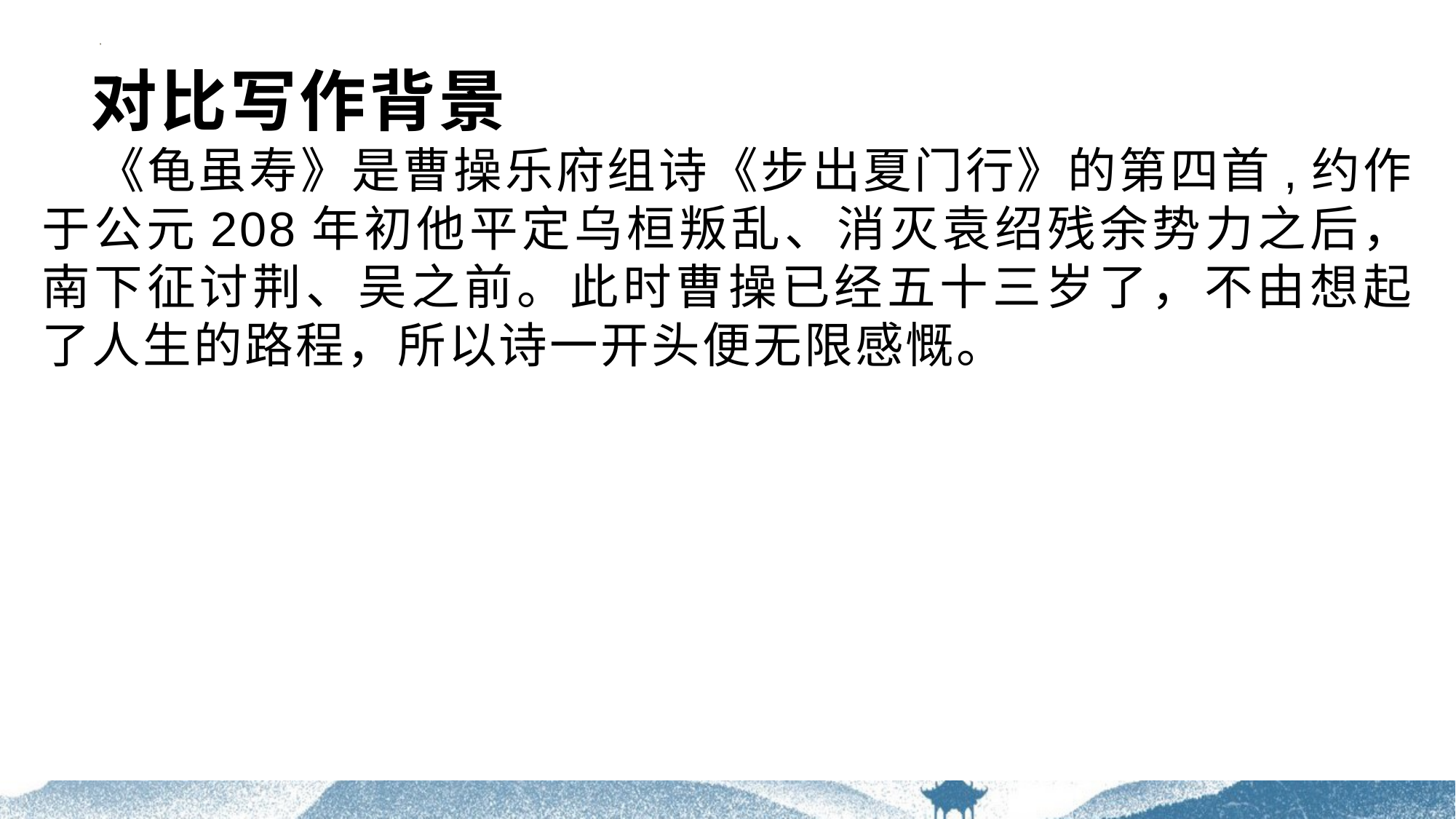

# 对比写作背景
《龟虽寿》是曹操乐府组诗《步出夏门行》的第四首,约作于公元208年初他平定乌桓叛乱、消灭袁绍残余势力之后，南下征讨荆、吴之前。此时曹操已经五十三岁了，不由想起了人生的路程，所以诗一开头便无限感慨。